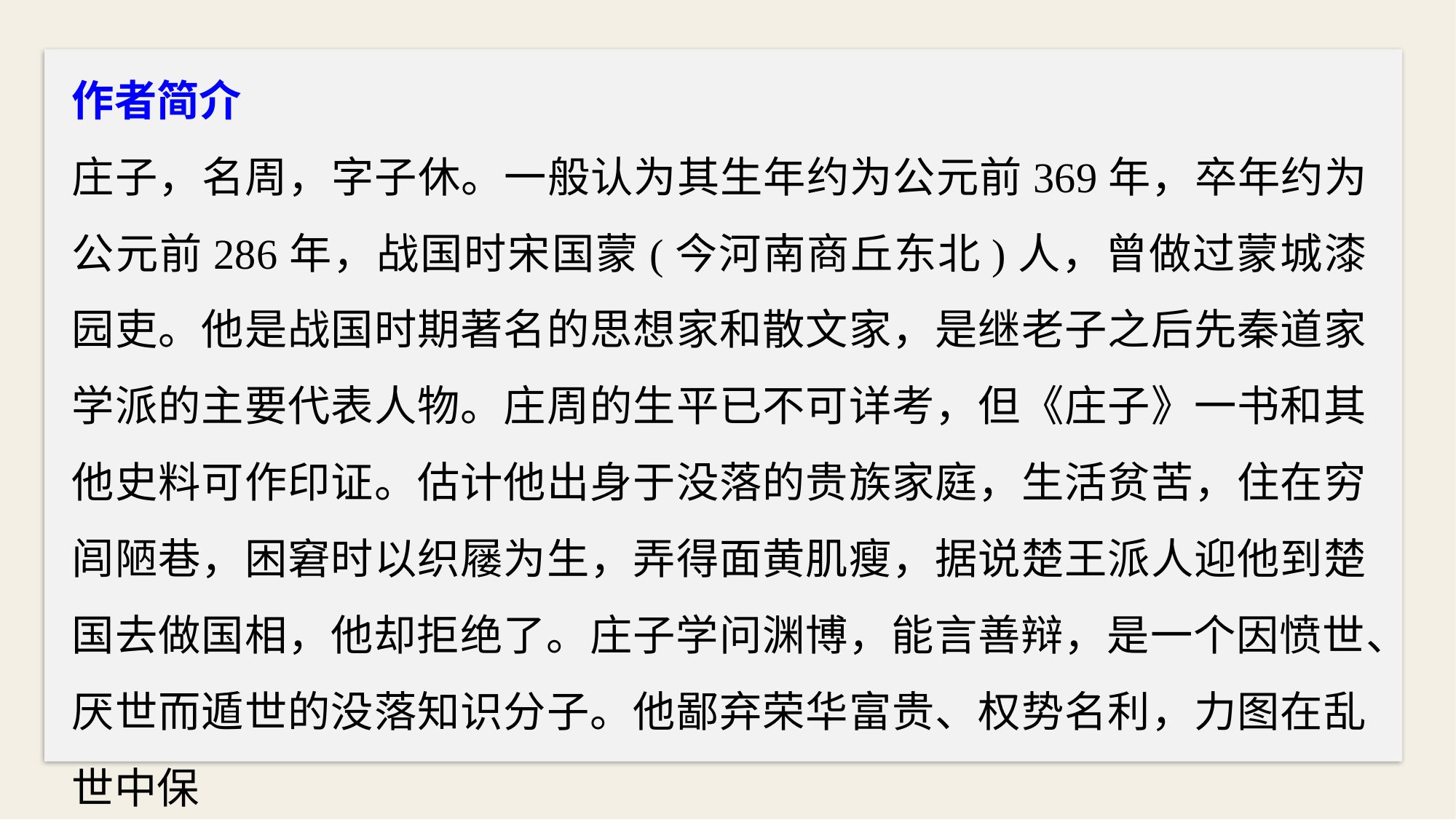

作者简介
庄子，名周，字子休。一般认为其生年约为公元前369年，卒年约为公元前286年，战国时宋国蒙(今河南商丘东北)人，曾做过蒙城漆园吏。他是战国时期著名的思想家和散文家，是继老子之后先秦道家学派的主要代表人物。庄周的生平已不可详考，但《庄子》一书和其他史料可作印证。估计他出身于没落的贵族家庭，生活贫苦，住在穷闾陋巷，困窘时以织屦为生，弄得面黄肌瘦，据说楚王派人迎他到楚国去做国相，他却拒绝了。庄子学问渊博，能言善辩，是一个因愤世、厌世而遁世的没落知识分子。他鄙弃荣华富贵、权势名利，力图在乱世中保